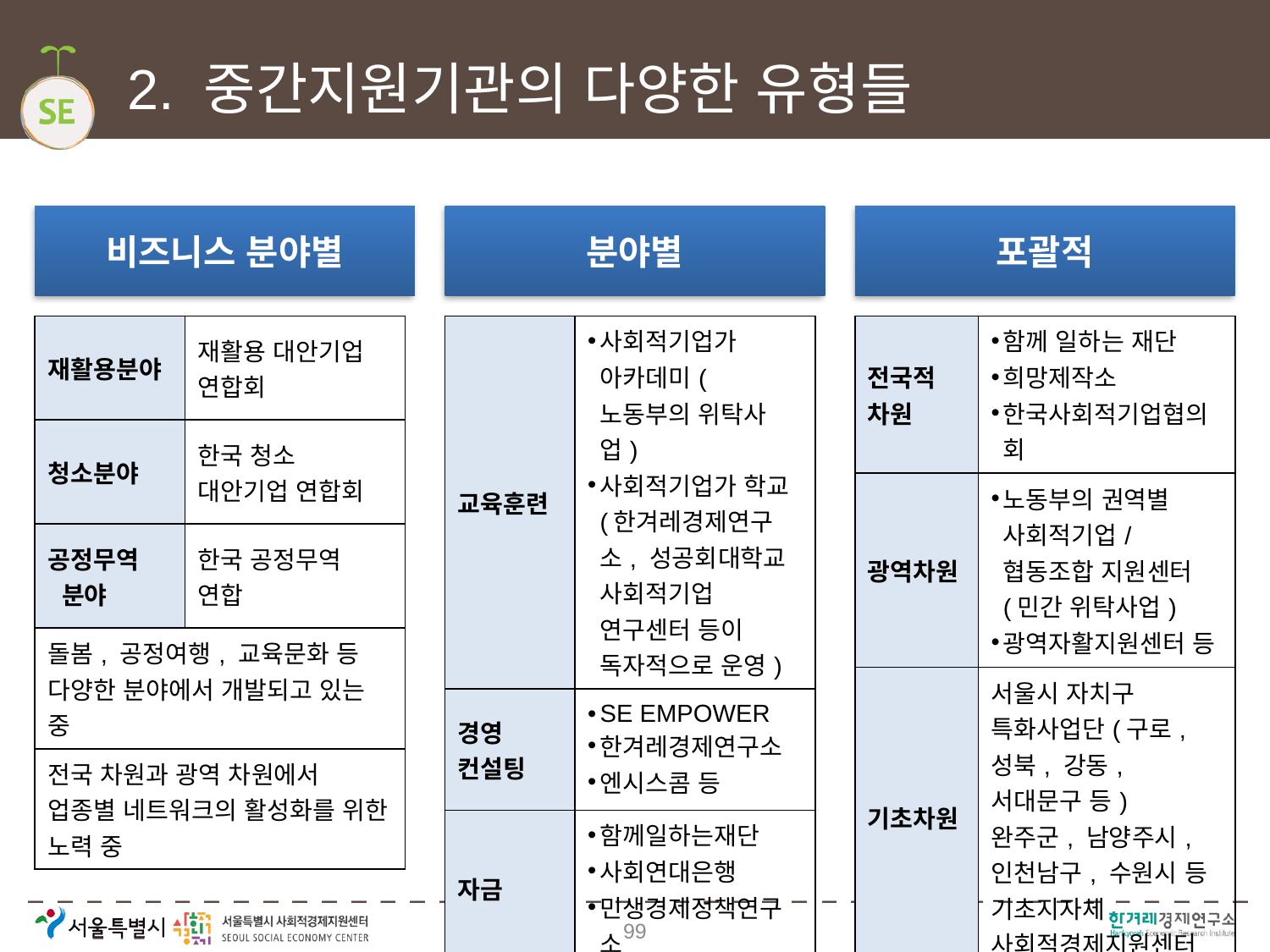

# 2. 중간지원기관의 다양한 유형들
비즈니스 분야별
분야별
포괄적
| 전국적 차원 | 함께 일하는 재단 희망제작소 한국사회적기업협의회 |
| --- | --- |
| 광역차원 | 노동부의 권역별 사회적기업/협동조합 지원센터(민간 위탁사업) 광역자활지원센터 등 |
| 기초차원 | 서울시 자치구 특화사업단(구로, 성북, 강동, 서대문구 등) 완주군, 남양주시, 인천남구, 수원시 등 기초지자체 사회적경제지원센터 |
| 교육훈련 | 사회적기업가 아카데미(노동부의 위탁사업) 사회적기업가 학교(한겨레경제연구소, 성공회대학교 사회적기업 연구센터 등이 독자적으로 운영) |
| --- | --- |
| 경영 컨설팅 | SE EMPOWER 한겨레경제연구소 엔시스콤 등 |
| 자금 | 함께일하는재단 사회연대은행 민생경제정책연구소 |
| 재활용분야 | 재활용 대안기업 연합회 |
| --- | --- |
| 청소분야 | 한국 청소 대안기업 연합회 |
| 공정무역 분야 | 한국 공정무역 연합 |
| 돌봄, 공정여행, 교육문화 등 다양한 분야에서 개발되고 있는 중 |  |
| 전국 차원과 광역 차원에서 업종별 네트워크의 활성화를 위한 노력 중 |  |
99